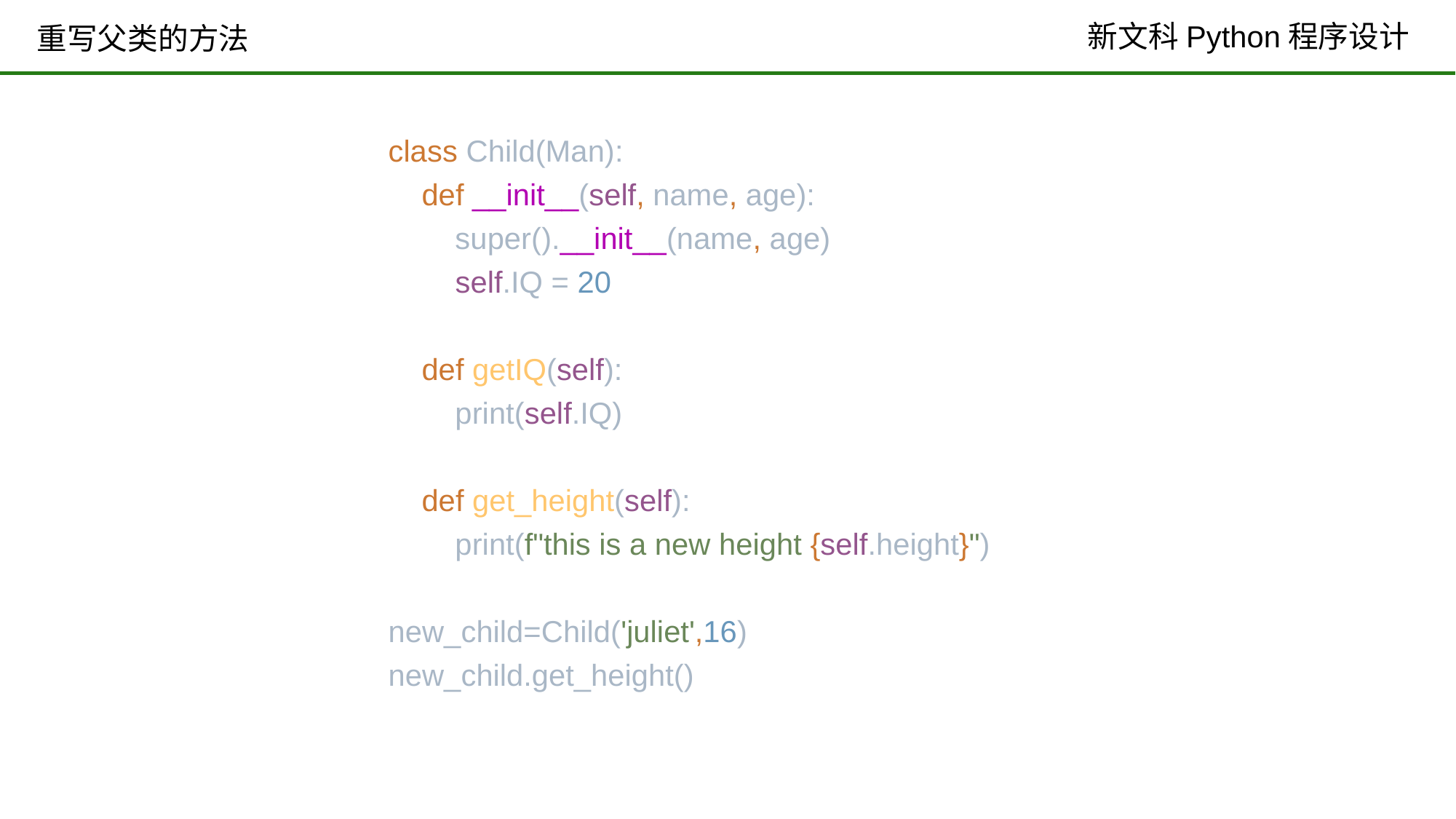

# 重写父类的方法
class Child(Man):
    def __init__(self, name, age):
        super().__init__(name, age)
        self.IQ = 20
    def getIQ(self):
        print(self.IQ)
    def get_height(self):
        print(f"this is a new height {self.height}")
new_child=Child('juliet',16)
new_child.get_height()